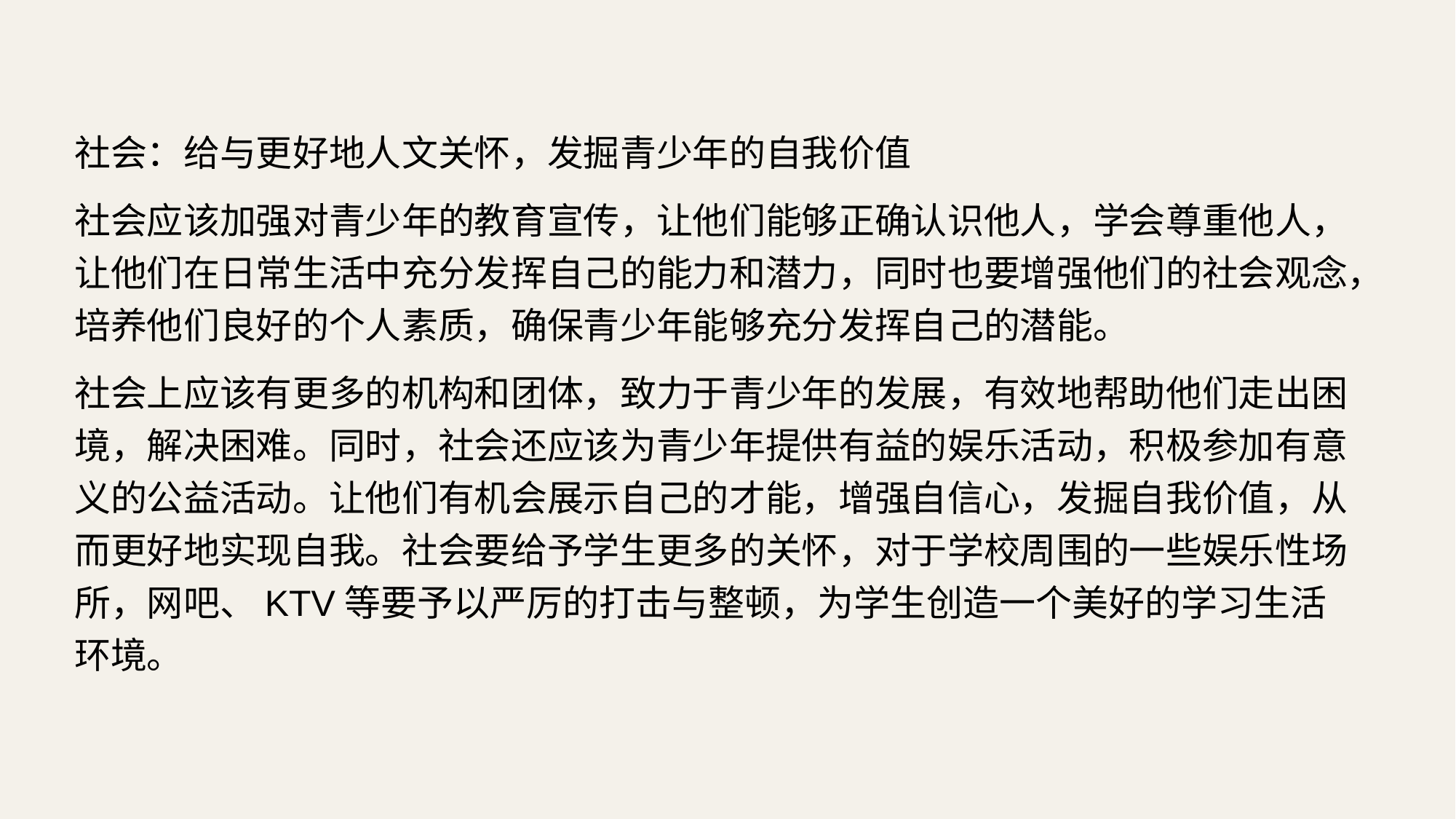

https://www.ypppt.com/

社会：给与更好地人文关怀，发掘青少年的自我价值
社会应该加强对青少年的教育宣传，让他们能够正确认识他人，学会尊重他人，让他们在日常生活中充分发挥自己的能力和潜力，同时也要增强他们的社会观念，培养他们良好的个人素质，确保青少年能够充分发挥自己的潜能。
社会上应该有更多的机构和团体，致力于青少年的发展，有效地帮助他们走出困境，解决困难。同时，社会还应该为青少年提供有益的娱乐活动，积极参加有意义的公益活动。让他们有机会展示自己的才能，增强自信心，发掘自我价值，从而更好地实现自我。社会要给予学生更多的关怀，对于学校周围的一些娱乐性场所，网吧、KTV等要予以严厉的打击与整顿，为学生创造一个美好的学习生活环境。